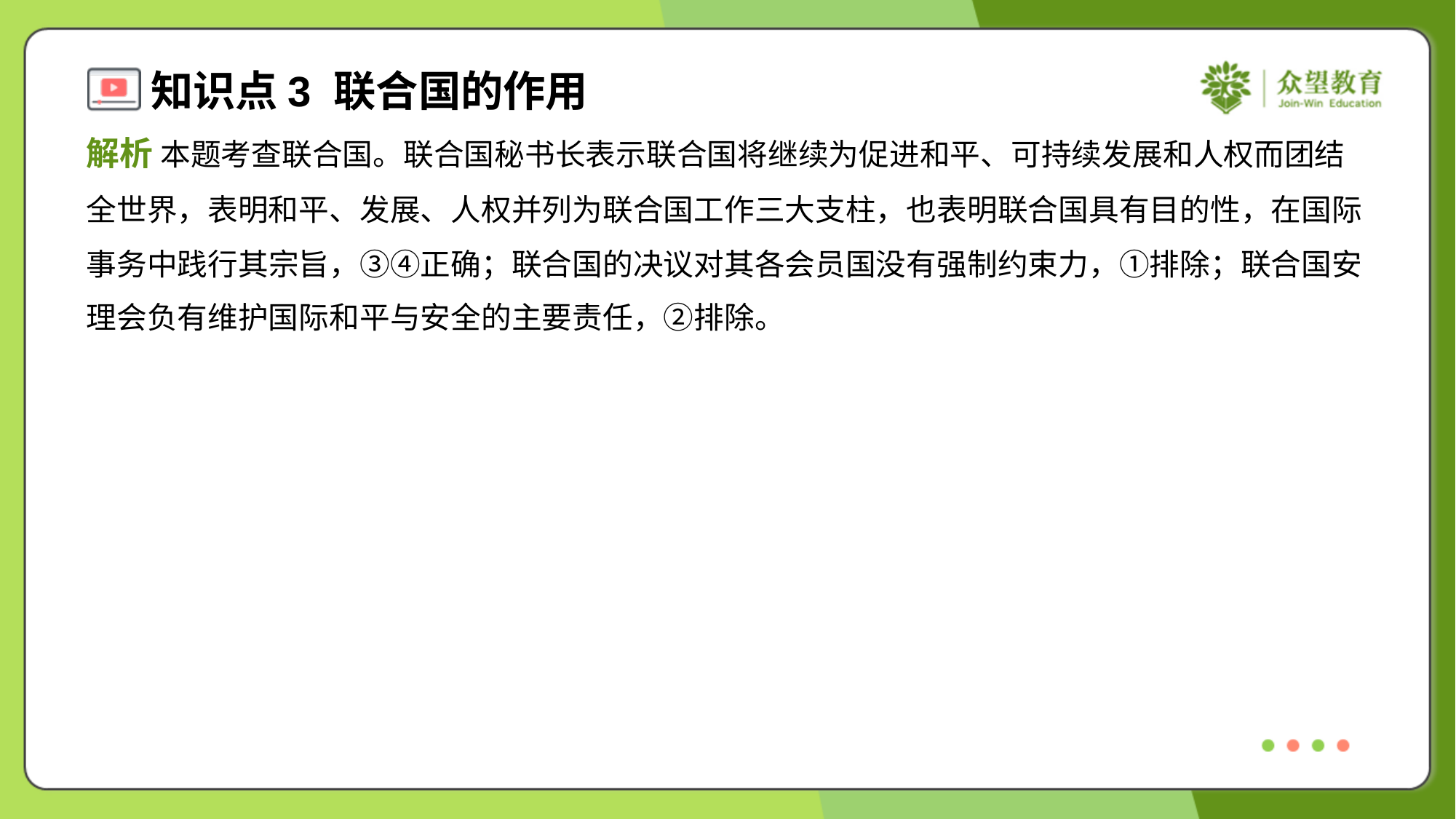

解析 本题考查联合国。联合国秘书长表示联合国将继续为促进和平、可持续发展和人权而团结
全世界，表明和平、发展、人权并列为联合国工作三大支柱，也表明联合国具有目的性，在国际
事务中践行其宗旨，③④正确；联合国的决议对其各会员国没有强制约束力，①排除；联合国安
理会负有维护国际和平与安全的主要责任，②排除。